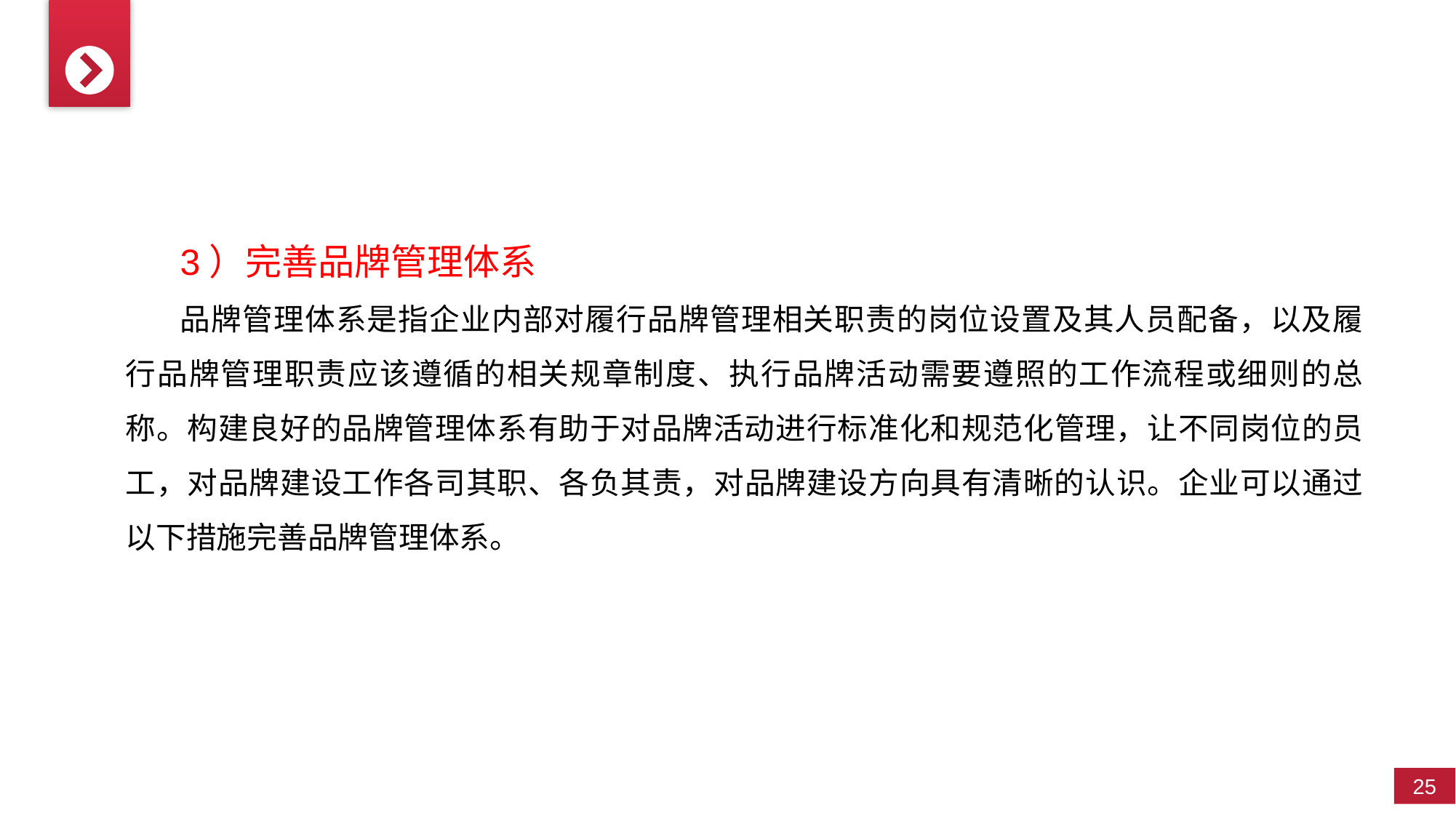

3）完善品牌管理体系
品牌管理体系是指企业内部对履行品牌管理相关职责的岗位设置及其人员配备，以及履行品牌管理职责应该遵循的相关规章制度、执行品牌活动需要遵照的工作流程或细则的总称。构建良好的品牌管理体系有助于对品牌活动进行标准化和规范化管理，让不同岗位的员工，对品牌建设工作各司其职、各负其责，对品牌建设方向具有清晰的认识。企业可以通过以下措施完善品牌管理体系。